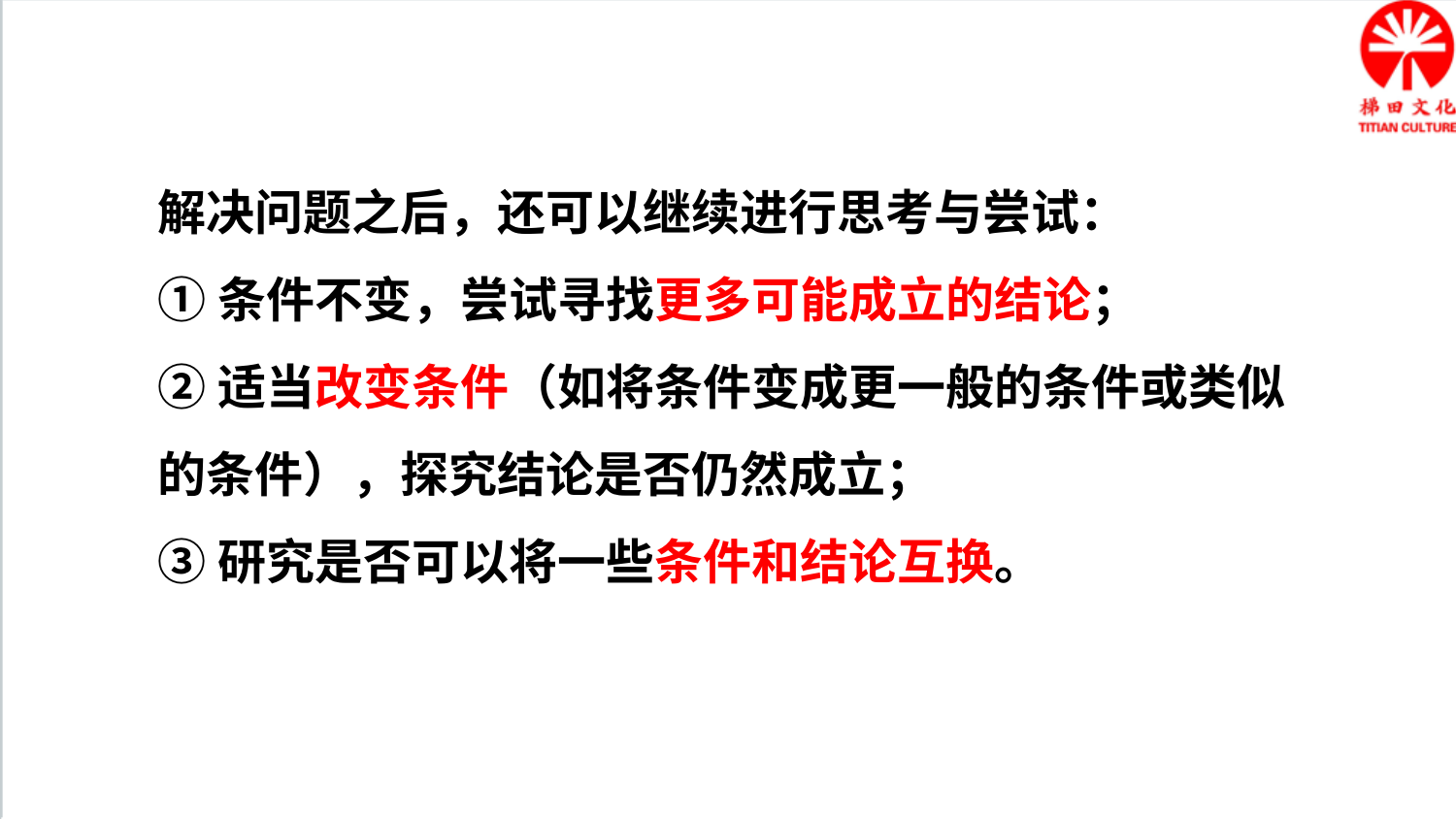

解决问题之后，还可以继续进行思考与尝试：
①条件不变，尝试寻找更多可能成立的结论；
②适当改变条件（如将条件变成更一般的条件或类似的条件），探究结论是否仍然成立；
③研究是否可以将一些条件和结论互换。